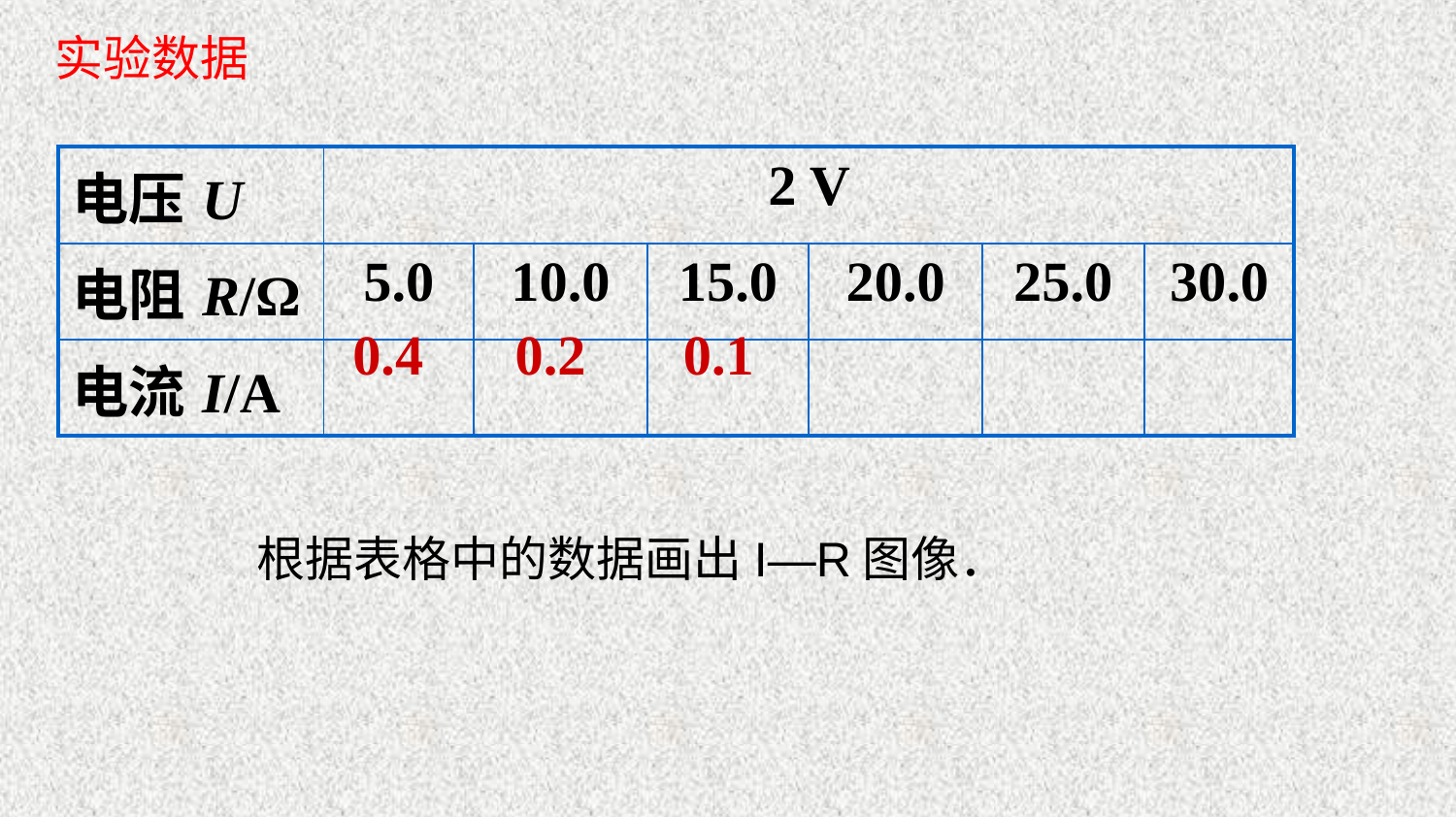

实验数据
| 电压U | 2 V |  |  |  |  |  |
| --- | --- | --- | --- | --- | --- | --- |
| 电阻R/Ω | 5.0 | 10.0 | 15.0 | 20.0 | 25.0 | 30.0 |
| 电流I/A |  |  |  |  |  |  |
0.4
0.2
0.1
根据表格中的数据画出I—R图像．